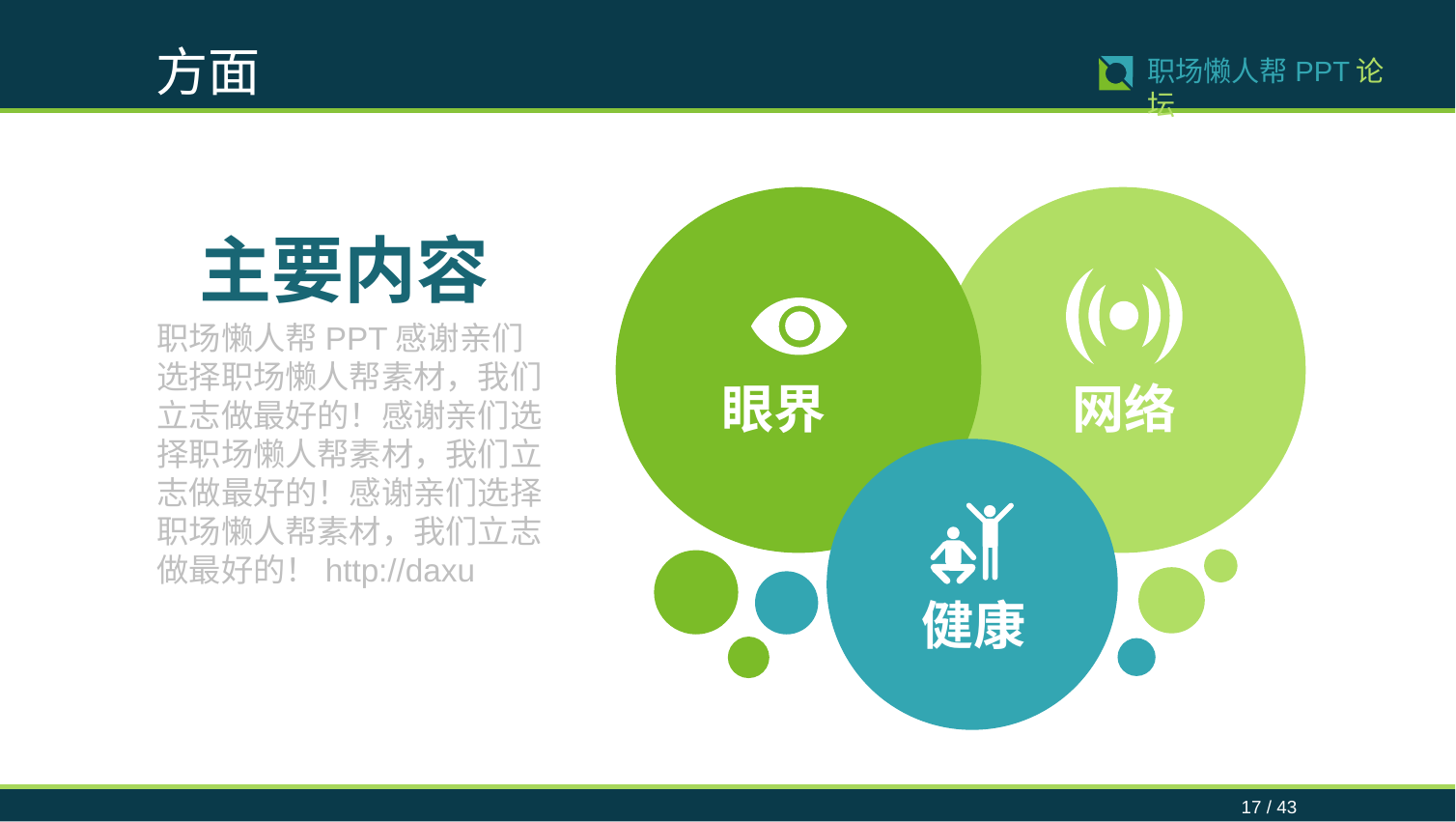

方面

17 / 43

职场懒人帮PPT论坛

主要内容

职场懒人帮PPT感谢亲们选择职场懒人帮素材，我们立志做最好的！感谢亲们选择职场懒人帮素材，我们立志做最好的！感谢亲们选择职场懒人帮素材，我们立志做最好的！http://daxu
眼界
网络

健康